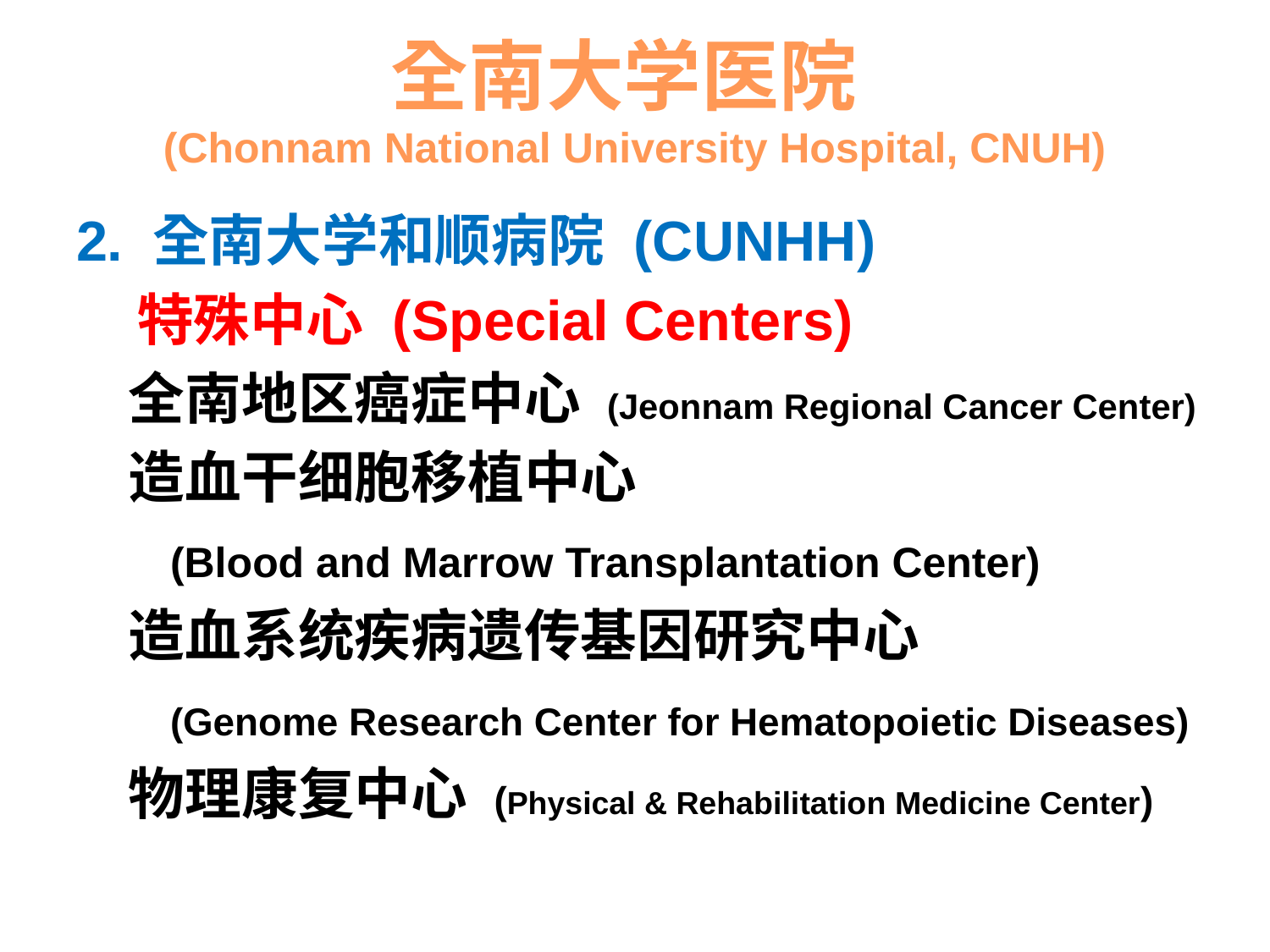

# 全南大学医院 (Chonnam National University Hospital, CNUH)
2. 全南大学和顺病院 (CUNHH)
   特殊中心 (Special Centers)
   全南地区癌症中心 (Jeonnam Regional Cancer Center)
   造血干细胞移植中心
      (Blood and Marrow Transplantation Center)
   造血系统疾病遗传基因研究中心
      (Genome Research Center for Hematopoietic Diseases)
   物理康复中心 (Physical & Rehabilitation Medicine Center)